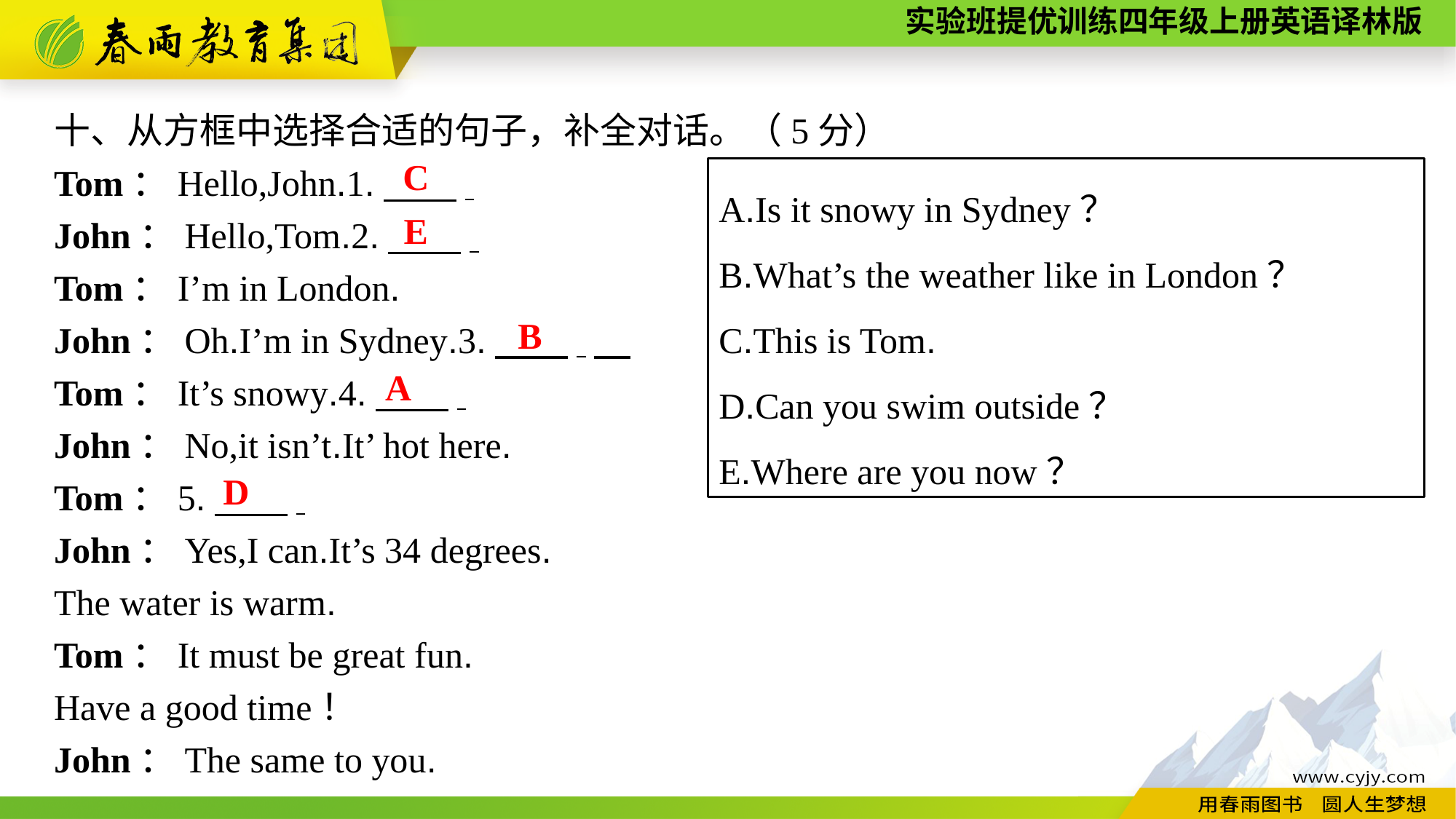

十、从方框中选择合适的句子，补全对话。（5分）
Tom：Hello,John.1.　　.
John：Hello,Tom.2.　　.
Tom：I’m in London.
John：Oh.I’m in Sydney.3.　　.
Tom：It’s snowy.4.　　.
John：No,it isn’t.It’ hot here.
Tom：5.　　.
John：Yes,I can.It’s 34 degrees.
The water is warm.
Tom：It must be great fun.
Have a good time！
John：The same to you.
C
A.Is it snowy in Sydney？
B.What’s the weather like in London？
C.This is Tom.
D.Can you swim outside？
E.Where are you now？
E
B
A
D